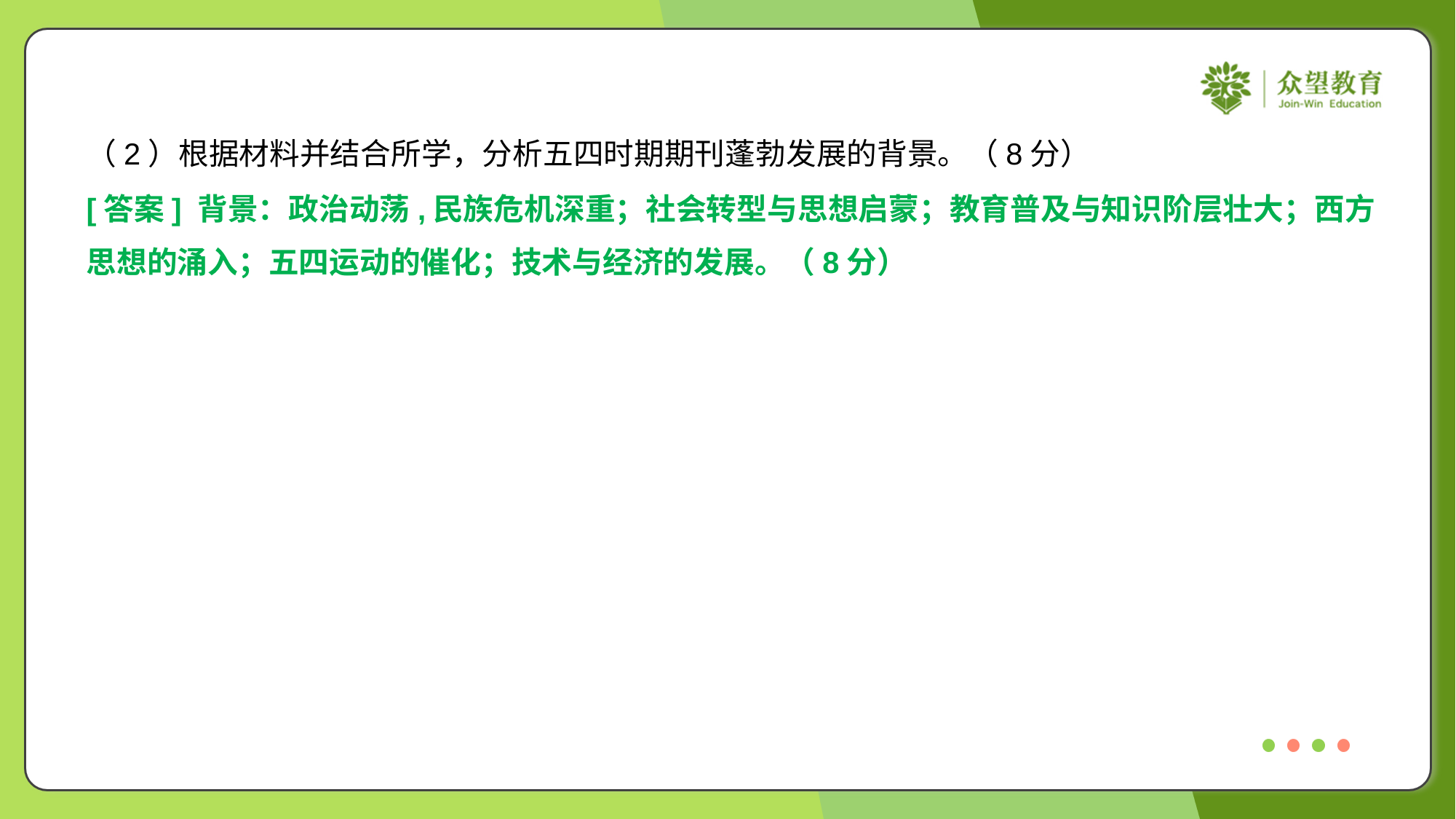

（2）根据材料并结合所学，分析五四时期期刊蓬勃发展的背景。（8分）
[答案] 背景：政治动荡,民族危机深重；社会转型与思想启蒙；教育普及与知识阶层壮大；西方
思想的涌入；五四运动的催化；技术与经济的发展。（8分）